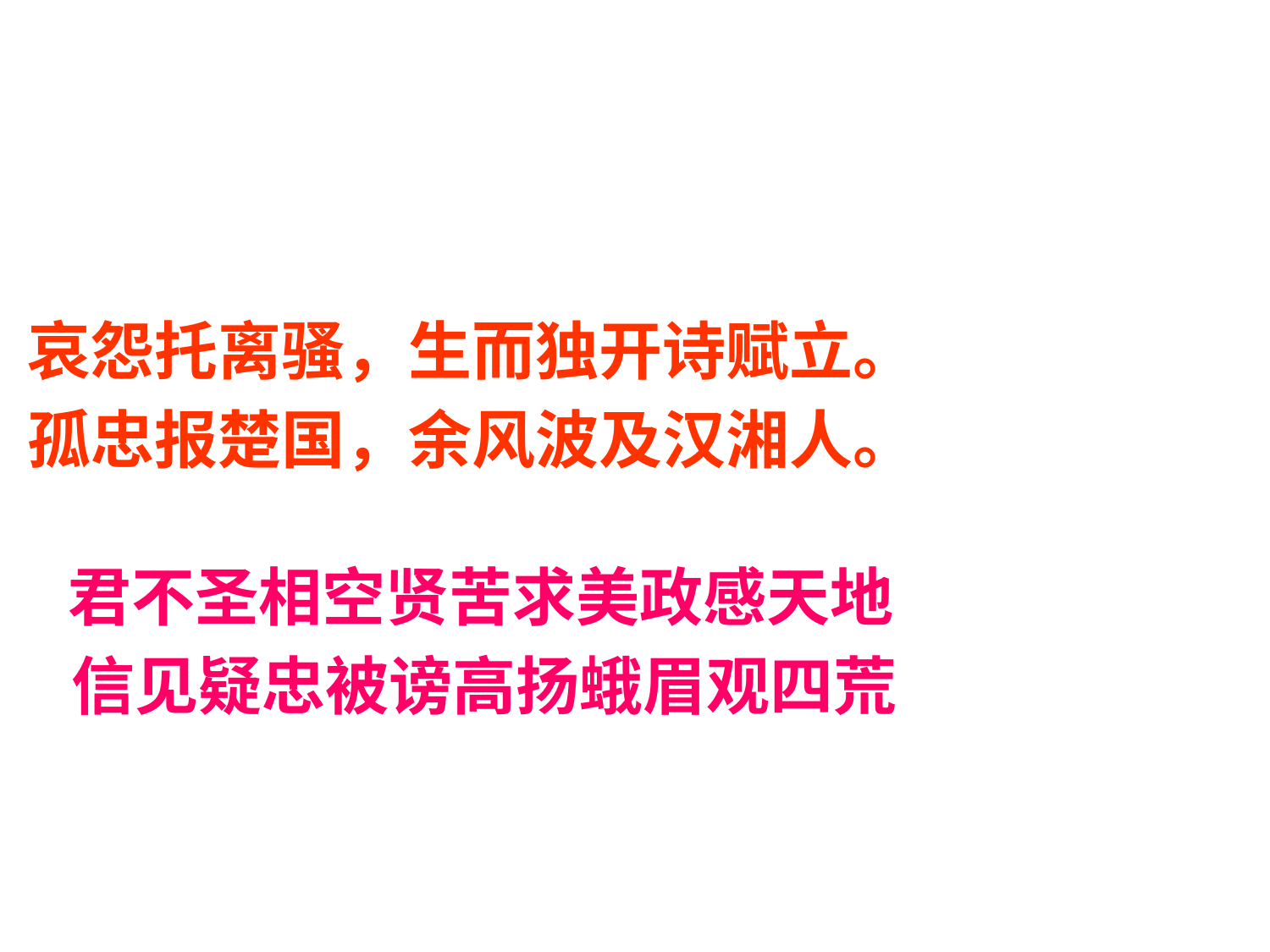

哀怨托离骚，生而独开诗赋立。
孤忠报楚国，余风波及汉湘人。

  君不圣相空贤苦求美政感天地
  信见疑忠被谤高扬蛾眉观四荒